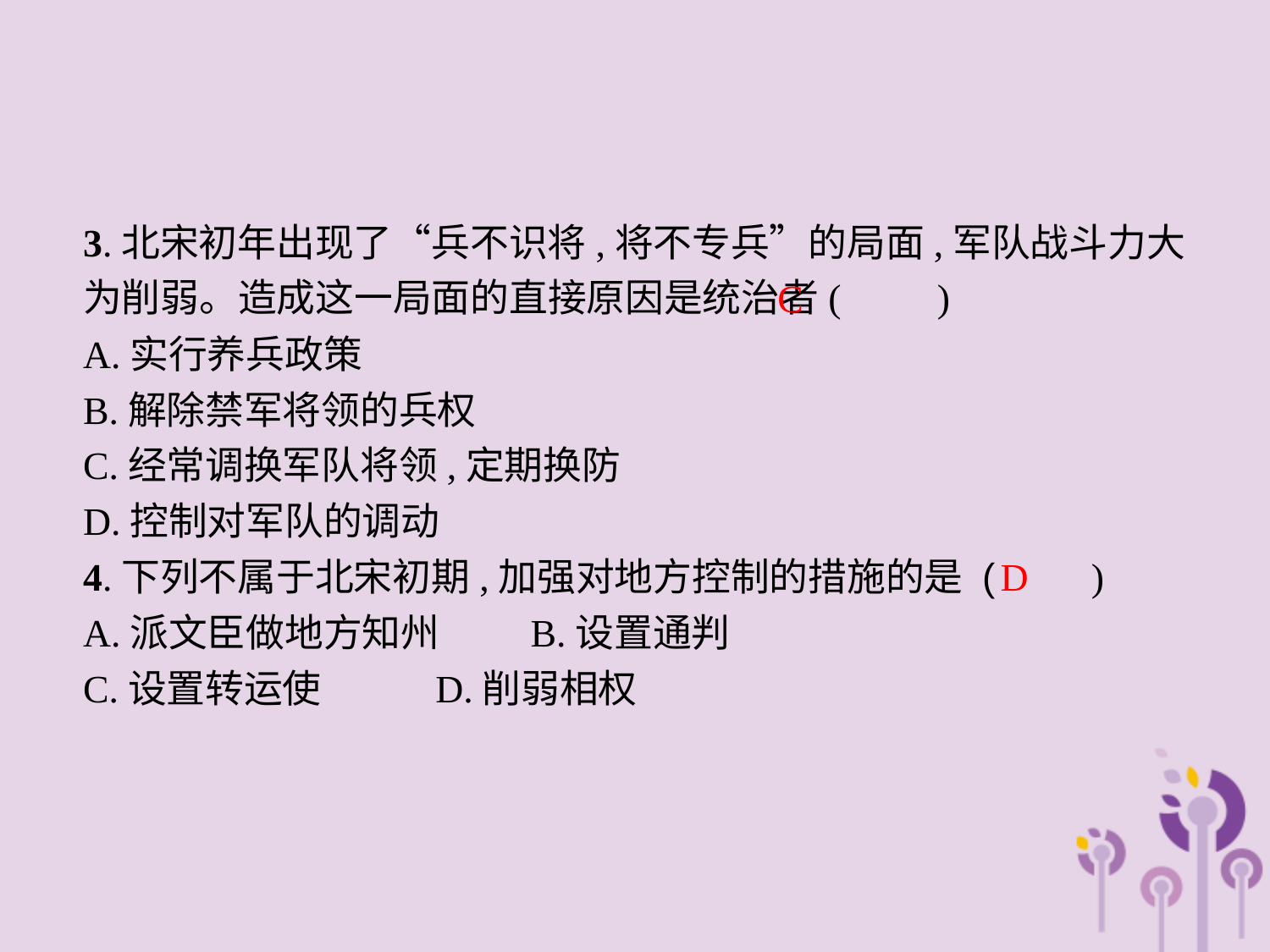

3.北宋初年出现了“兵不识将,将不专兵”的局面,军队战斗力大为削弱。造成这一局面的直接原因是统治者(　　)
A.实行养兵政策
B.解除禁军将领的兵权
C.经常调换军队将领,定期换防
D.控制对军队的调动
4.下列不属于北宋初期,加强对地方控制的措施的是 (　　)
A.派文臣做地方知州	B.设置通判
C.设置转运使		D.削弱相权
C
D